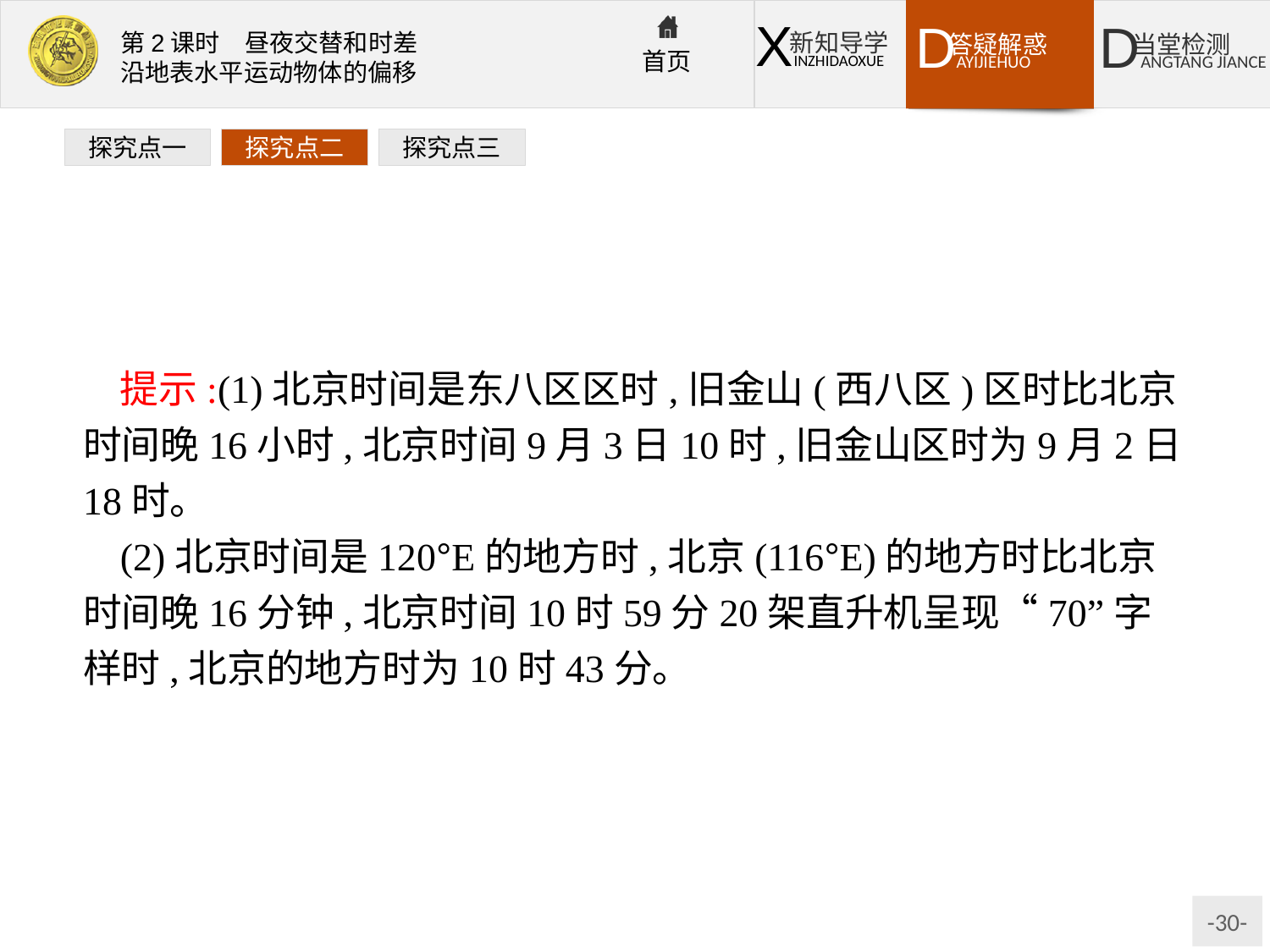

探究点一
探究点二
探究点三
提示:(1)北京时间是东八区区时,旧金山(西八区)区时比北京时间晚16小时,北京时间9月3日10时,旧金山区时为9月2日18时。
(2)北京时间是120°E的地方时,北京(116°E)的地方时比北京时间晚16分钟,北京时间10时59分20架直升机呈现“70”字样时,北京的地方时为10时43分。